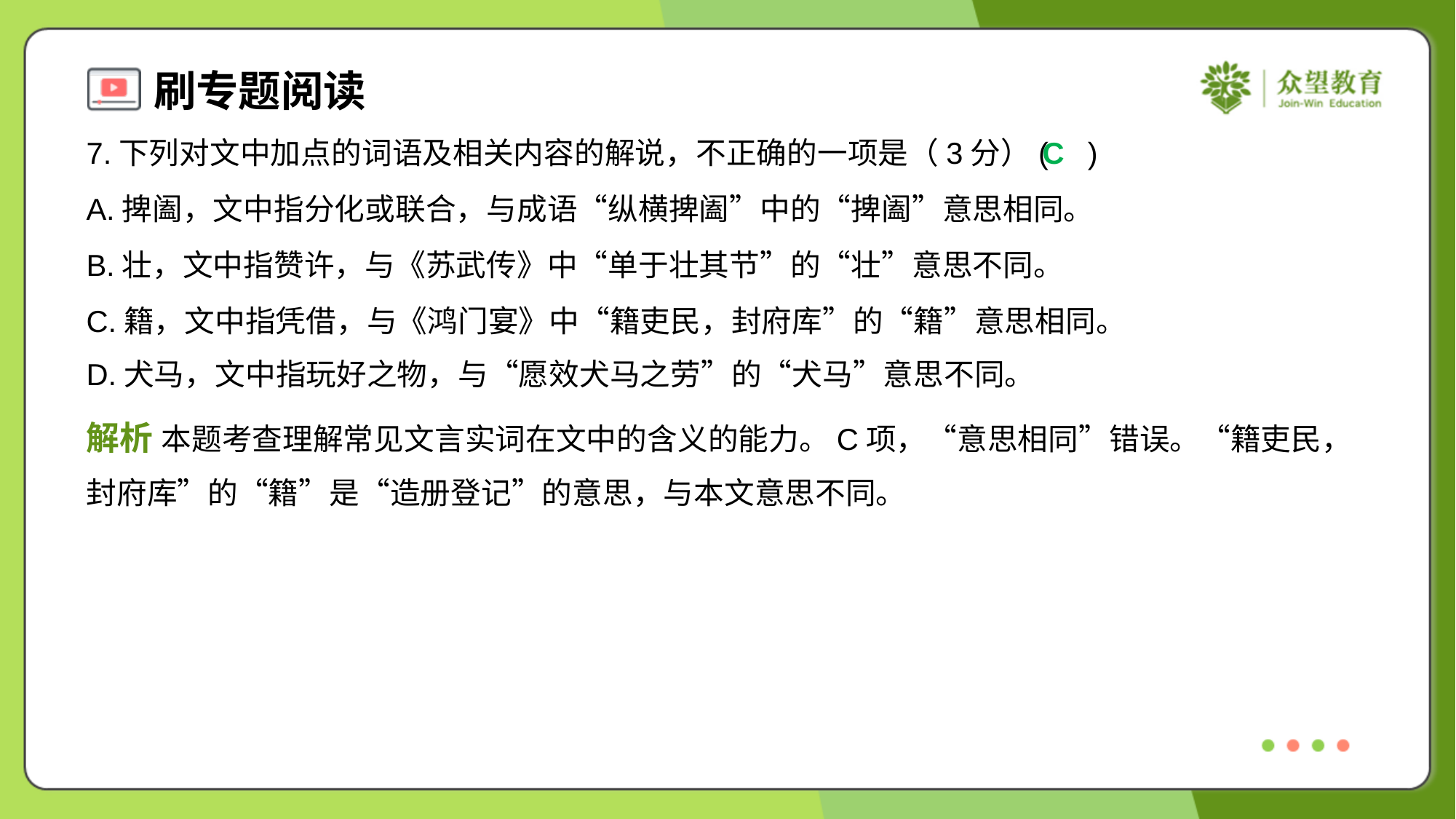

7.下列对文中加点的词语及相关内容的解说，不正确的一项是（3分）(     )
C
A.捭阖，文中指分化或联合，与成语“纵横捭阖”中的“捭阖”意思相同。
B.壮，文中指赞许，与《苏武传》中“单于壮其节”的“壮”意思不同。
C.籍，文中指凭借，与《鸿门宴》中“籍吏民，封府库”的“籍”意思相同。
D.犬马，文中指玩好之物，与“愿效犬马之劳”的“犬马”意思不同。
解析 本题考查理解常见文言实词在文中的含义的能力。C项，“意思相同”错误。“籍吏民，
封府库”的“籍”是“造册登记”的意思，与本文意思不同。